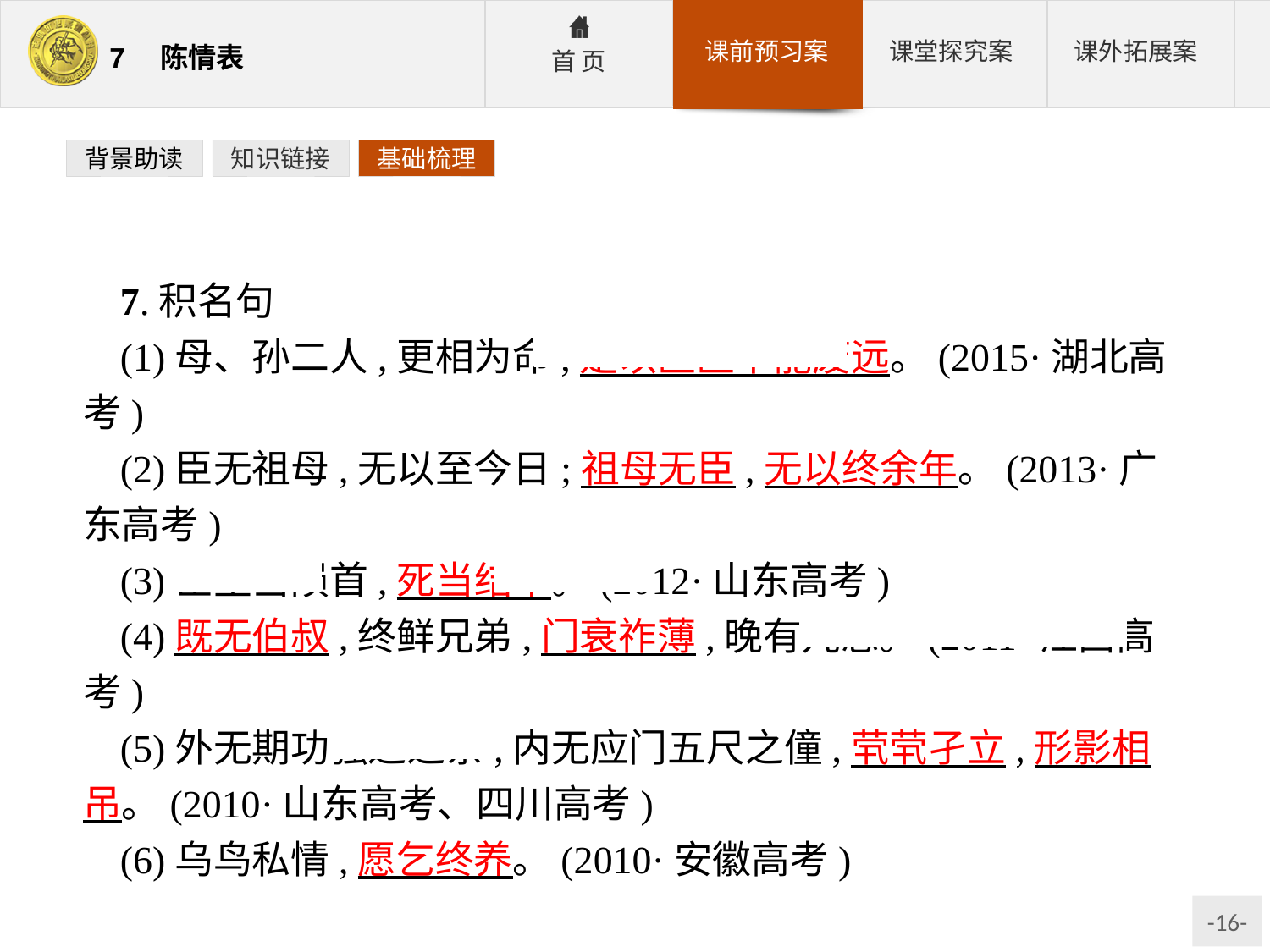

背景助读
知识链接
基础梳理
7.积名句
(1)母、孙二人,更相为命,是以区区不能废远。(2015·湖北高考)
(2)臣无祖母,无以至今日;祖母无臣,无以终余年。(2013·广东高考)
(3)臣生当陨首,死当结草。(2012·山东高考)
(4)既无伯叔,终鲜兄弟,门衰祚薄,晚有儿息。(2011·江西高考)
(5)外无期功强近之亲,内无应门五尺之僮,茕茕孑立,形影相吊。(2010·山东高考、四川高考)
(6)乌鸟私情,愿乞终养。(2010·安徽高考)